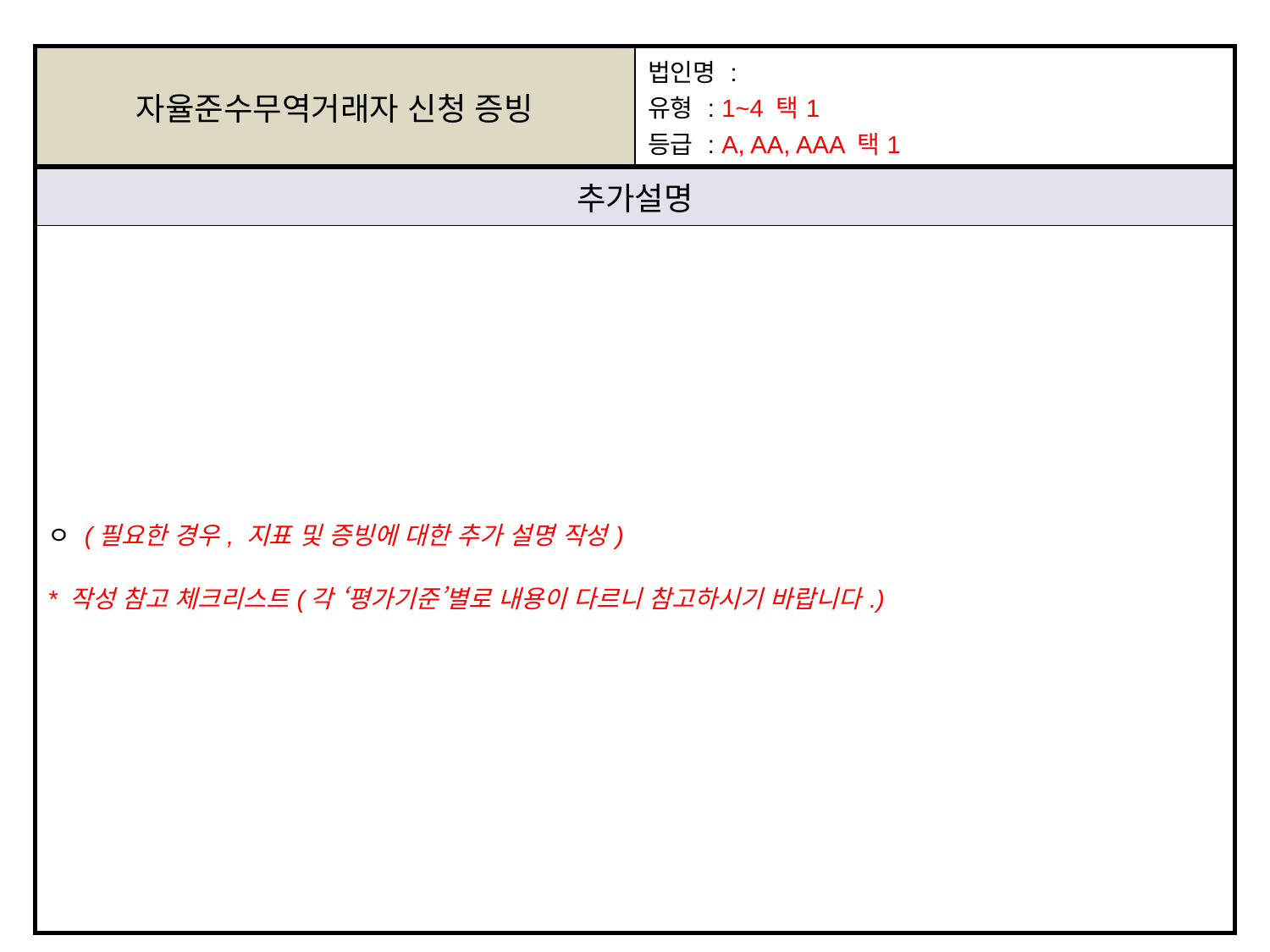

| 자율준수무역거래자 신청 증빙 | 법인명 : 유형 : 1~4 택1 등급 : A, AA, AAA 택1 |
| --- | --- |
| 추가설명 |  |
| ㅇ (필요한 경우, 지표 및 증빙에 대한 추가 설명 작성) \* 작성 참고 체크리스트(각 ‘평가기준’별로 내용이 다르니 참고하시기 바랍니다.) |  |